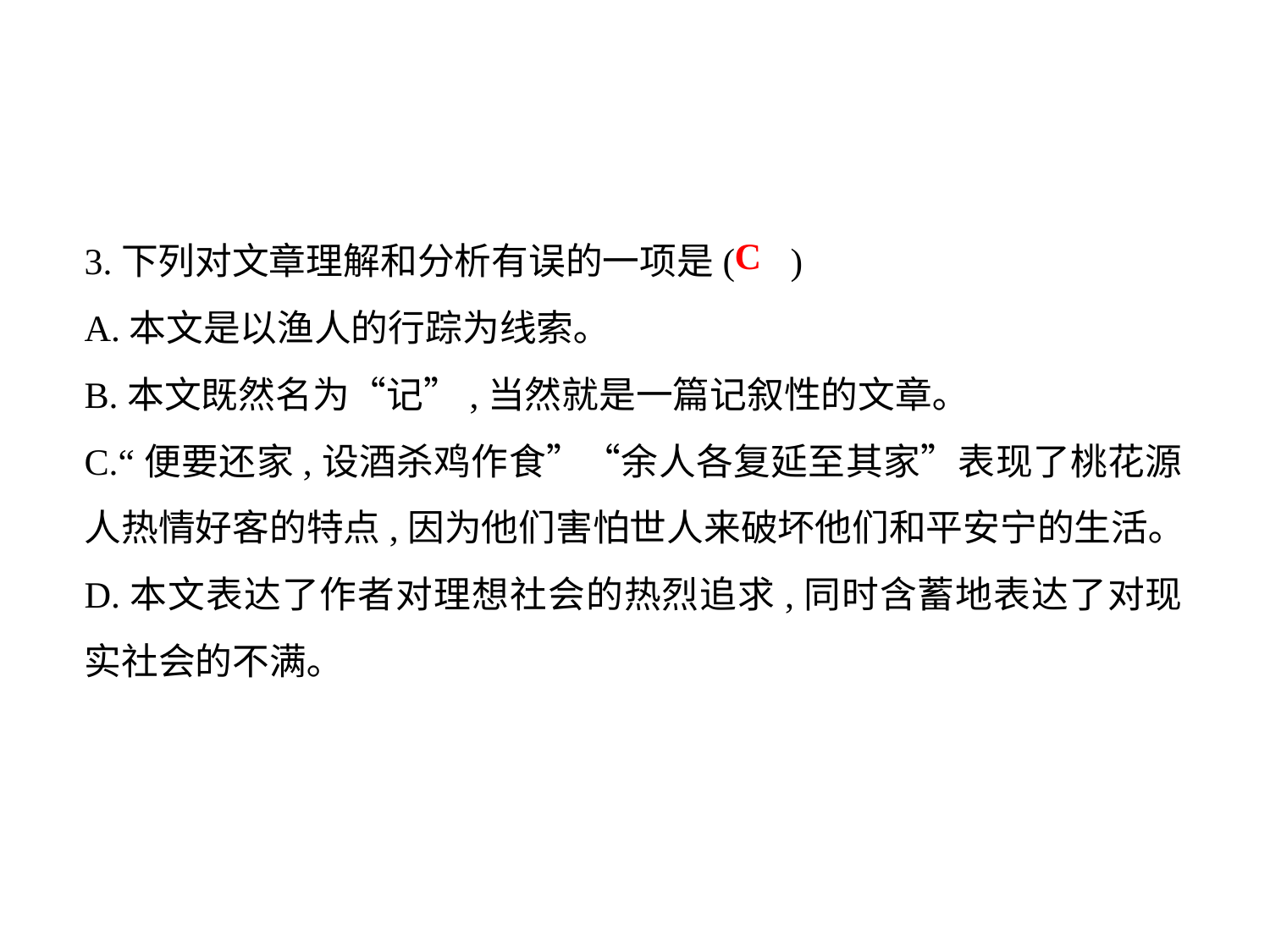

3.下列对文章理解和分析有误的一项是(      )
A.本文是以渔人的行踪为线索｡
B.本文既然名为“记”,当然就是一篇记叙性的文章｡
C.“便要还家,设酒杀鸡作食”“余人各复延至其家”表现了桃花源人热情好客的特点,因为他们害怕世人来破坏他们和平安宁的生活｡
D.本文表达了作者对理想社会的热烈追求,同时含蓄地表达了对现实社会的不满｡
C